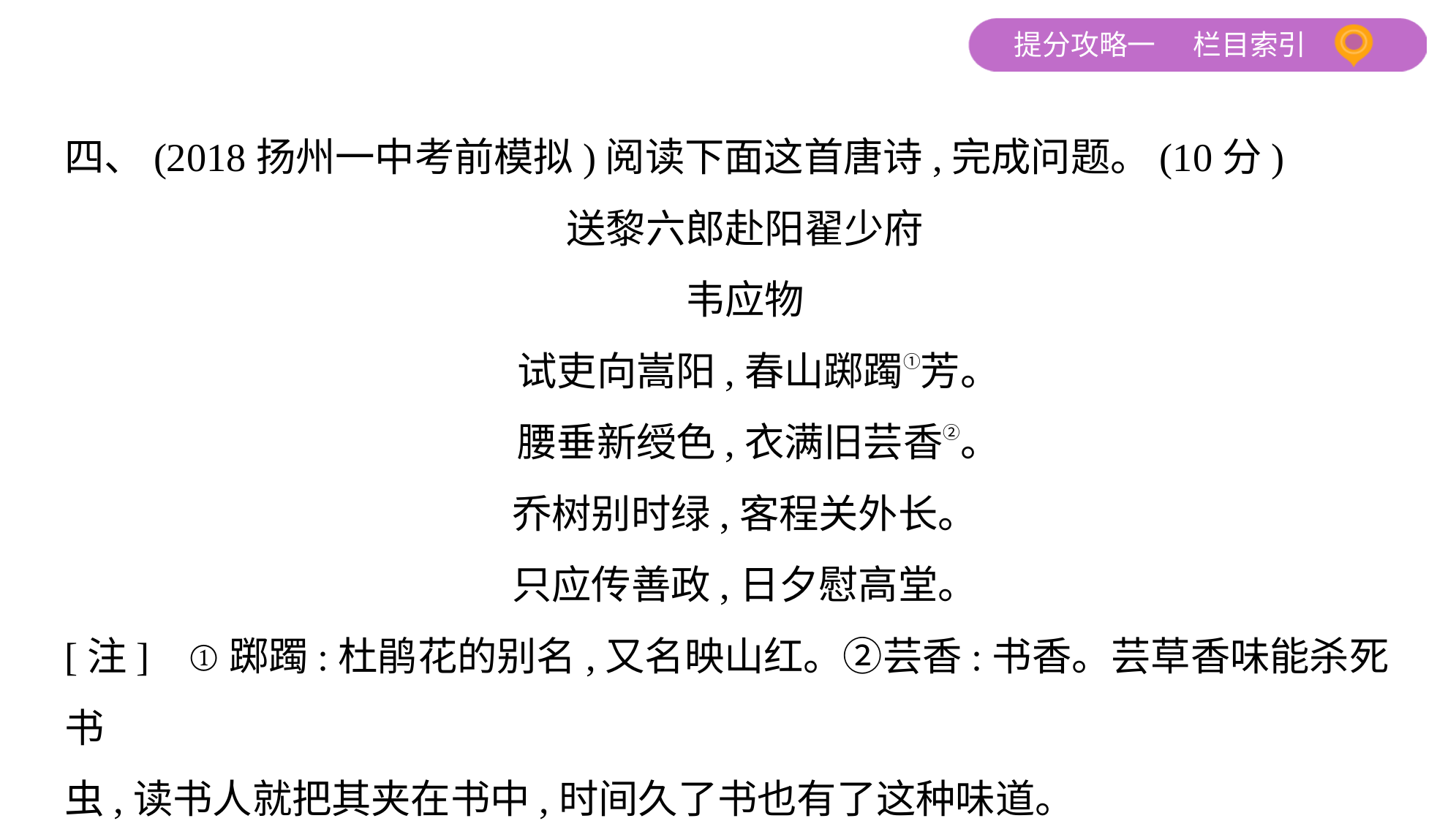

四、(2018扬州一中考前模拟)阅读下面这首唐诗,完成问题。(10分)
送黎六郎赴阳翟少府
韦应物
  试吏向嵩阳,春山踯躅①芳。
  腰垂新绶色,衣满旧芸香②。
乔树别时绿,客程关外长。
只应传善政,日夕慰高堂。
[注]    ①踯躅:杜鹃花的别名,又名映山红。②芸香:书香。芸草香味能杀死书
虫,读书人就把其夹在书中,时间久了书也有了这种味道。